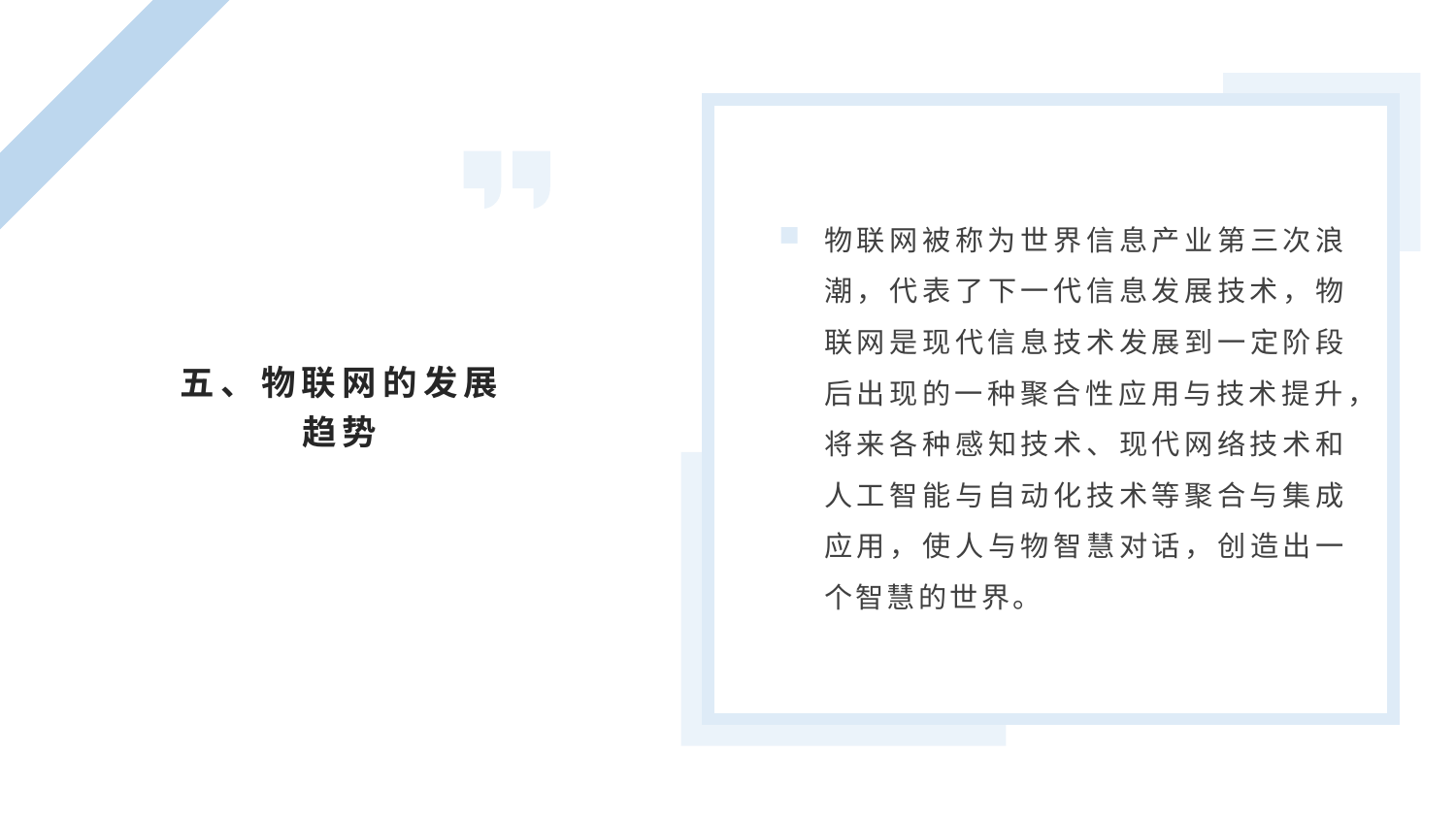

物联网被称为世界信息产业第三次浪潮，代表了下一代信息发展技术，物联网是现代信息技术发展到一定阶段后出现的一种聚合性应用与技术提升，将来各种感知技术、现代网络技术和人工智能与自动化技术等聚合与集成应用，使人与物智慧对话，创造出一个智慧的世界。

五、物联网的发展
趋势